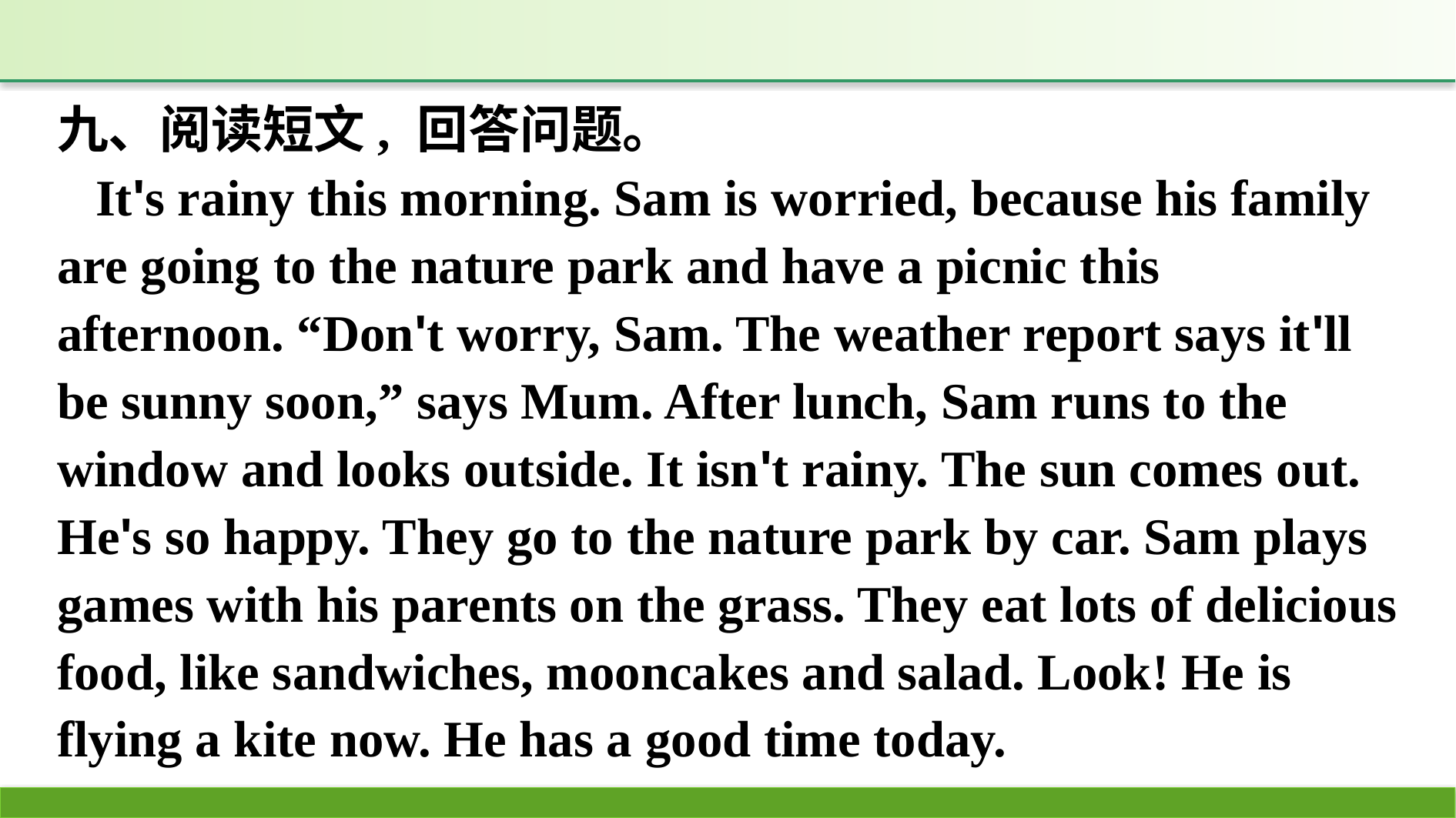

九、阅读短文, 回答问题。
It's rainy this morning. Sam is worried, because his family are going to the nature park and have a picnic this afternoon. “Don't worry, Sam. The weather report says it'll be sunny soon,” says Mum. After lunch, Sam runs to the window and looks outside. It isn't rainy. The sun comes out. He's so happy. They go to the nature park by car. Sam plays games with his parents on the grass. They eat lots of delicious food, like sandwiches, mooncakes and salad. Look! He is flying a kite now. He has a good time today.